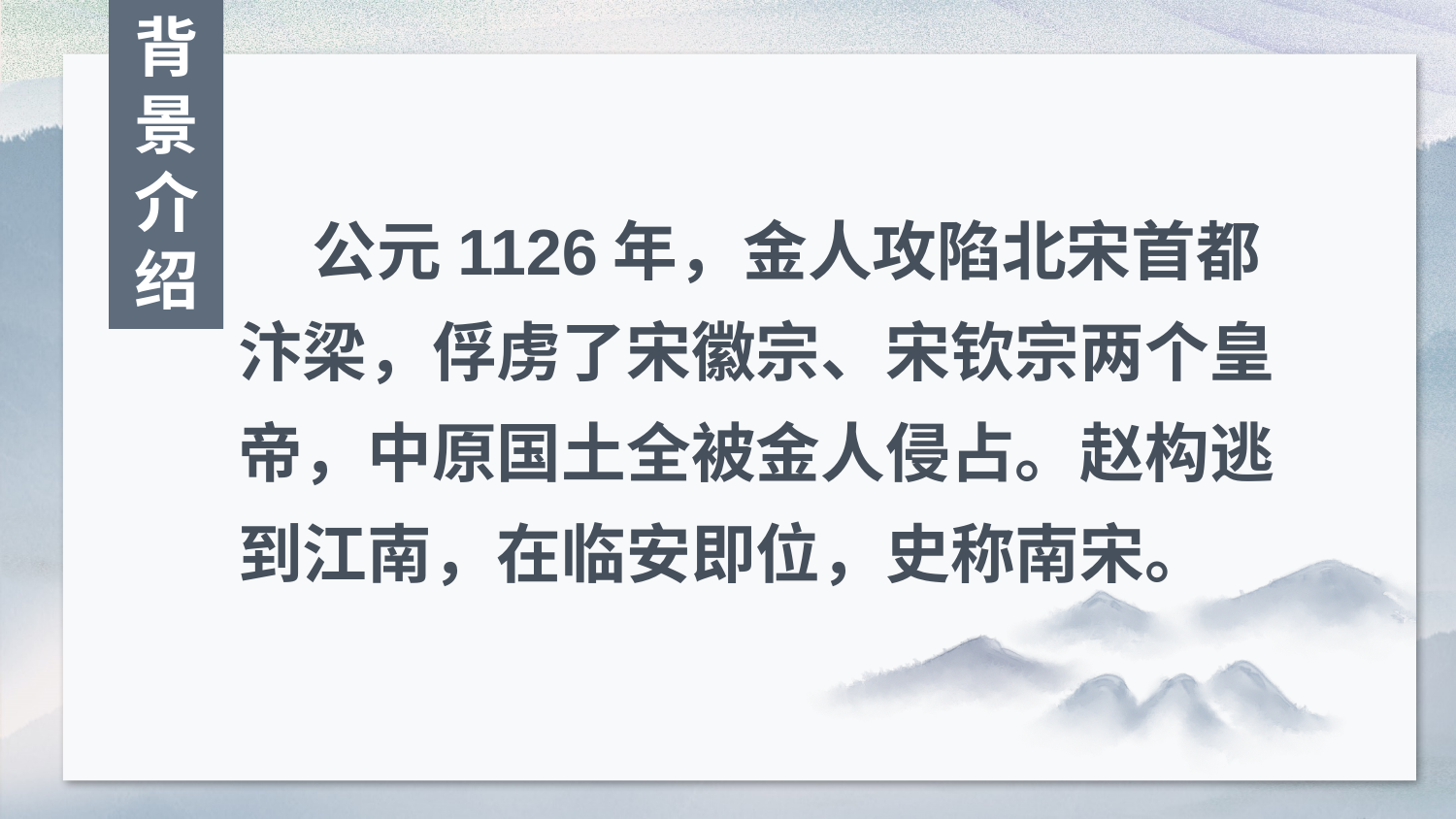

背景介绍
    公元1126年，金人攻陷北宋首都汴梁，俘虏了宋徽宗、宋钦宗两个皇帝，中原国土全被金人侵占。赵构逃到江南，在临安即位，史称南宋。